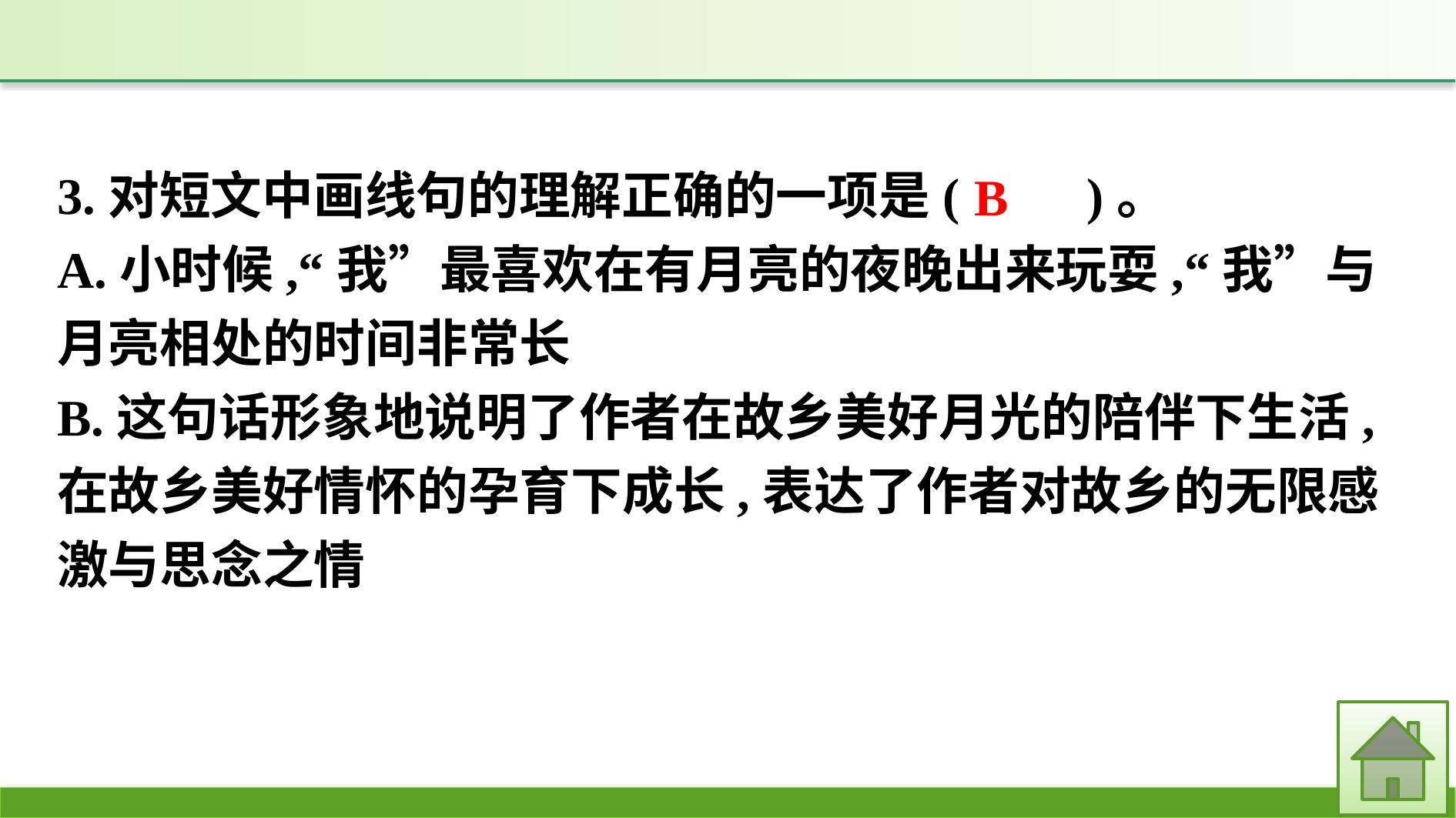

3.对短文中画线句的理解正确的一项是(　　)。
A.小时候,“我”最喜欢在有月亮的夜晚出来玩耍,“我”与月亮相处的时间非常长
B.这句话形象地说明了作者在故乡美好月光的陪伴下生活,在故乡美好情怀的孕育下成长,表达了作者对故乡的无限感激与思念之情
B